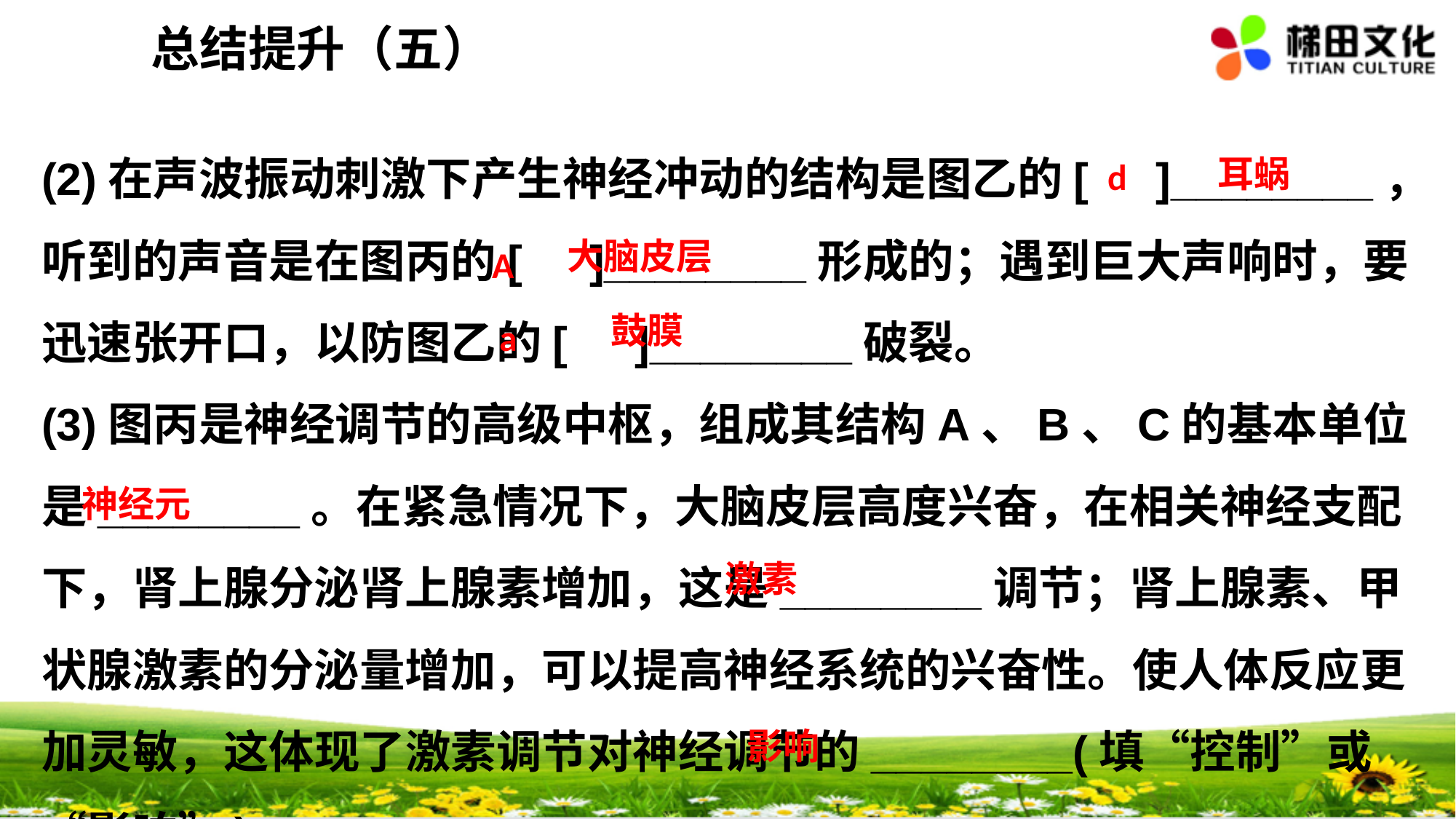

总结提升（五）
(2)在声波振动刺激下产生神经冲动的结构是图乙的[　]________，听到的声音是在图丙的[　]________形成的；遇到巨大声响时，要迅速张开口，以防图乙的[　]________破裂。
(3)图丙是神经调节的高级中枢，组成其结构A、B、C的基本单位是________。在紧急情况下，大脑皮层高度兴奋，在相关神经支配下，肾上腺分泌肾上腺素增加，这是________调节；肾上腺素、甲状腺激素的分泌量增加，可以提高神经系统的兴奋性。使人体反应更加灵敏，这体现了激素调节对神经调节的________(填“控制”或“影响”)。
耳蜗
d
大脑皮层
　A
鼓膜
a
神经元
激素
影响